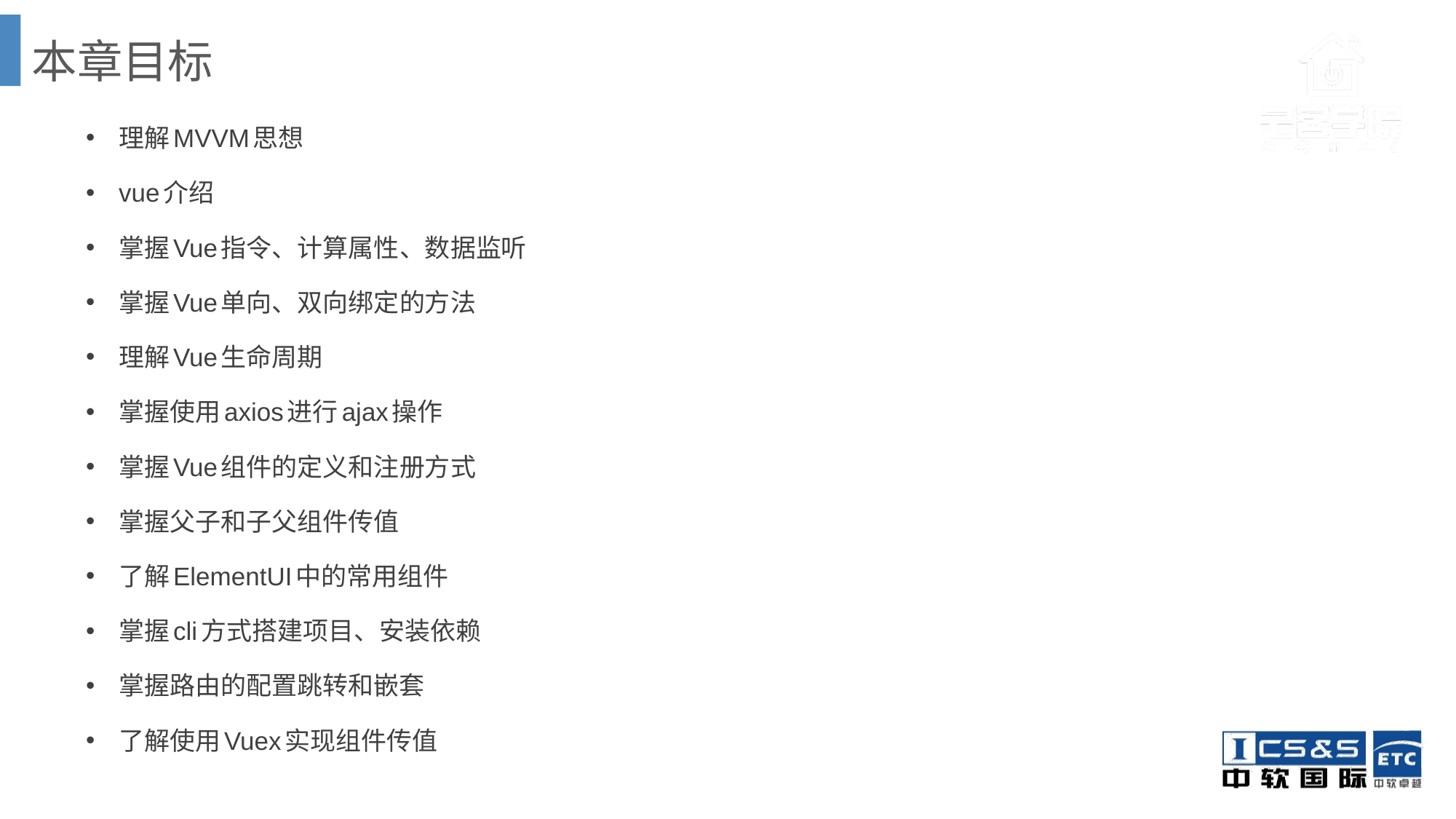

# 本章目标
理解MVVM思想
vue介绍
掌握Vue指令、计算属性、数据监听
掌握Vue单向、双向绑定的方法
理解Vue生命周期
掌握使用axios进行ajax操作
掌握Vue组件的定义和注册方式
掌握父子和子父组件传值
了解ElementUI中的常用组件
掌握cli方式搭建项目、安装依赖
掌握路由的配置跳转和嵌套
了解使用Vuex实现组件传值